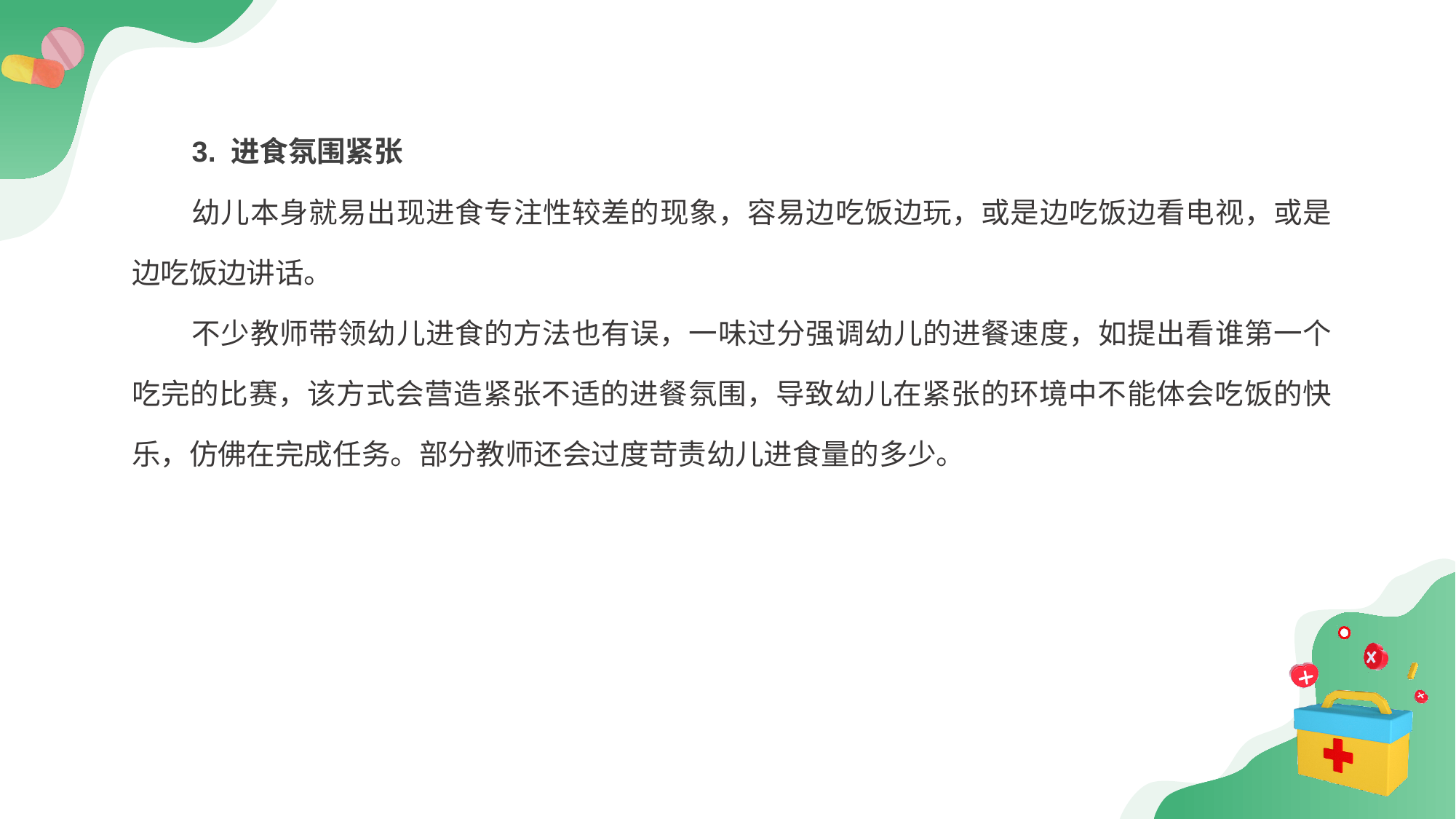

3. 进食氛围紧张
幼儿本身就易出现进食专注性较差的现象，容易边吃饭边玩，或是边吃饭边看电视，或是边吃饭边讲话。
不少教师带领幼儿进食的方法也有误，一味过分强调幼儿的进餐速度，如提出看谁第一个吃完的比赛，该方式会营造紧张不适的进餐氛围，导致幼儿在紧张的环境中不能体会吃饭的快乐，仿佛在完成任务。部分教师还会过度苛责幼儿进食量的多少。